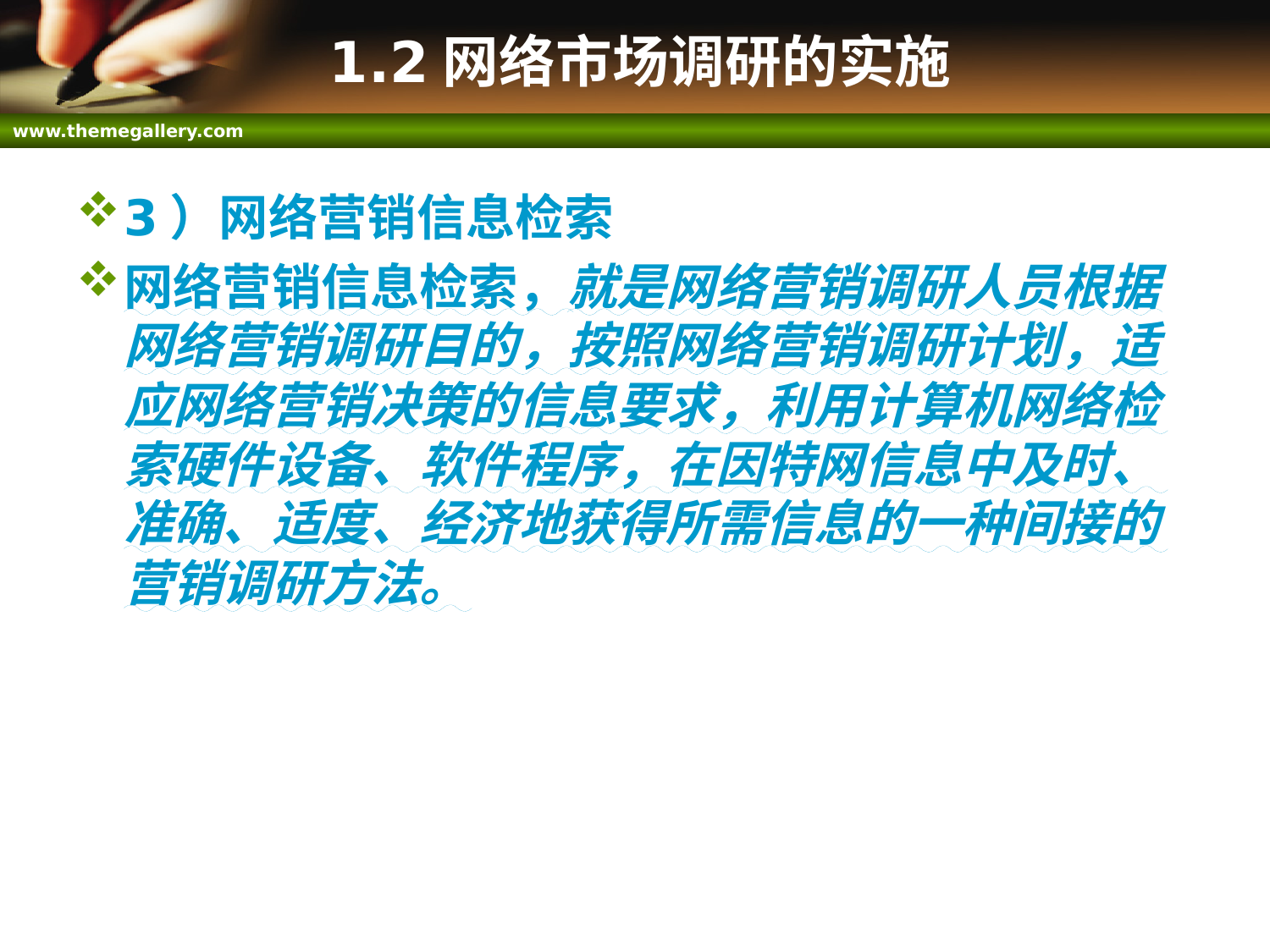

# 1.2网络市场调研的实施
3）网络营销信息检索
网络营销信息检索，就是网络营销调研人员根据网络营销调研目的，按照网络营销调研计划，适应网络营销决策的信息要求，利用计算机网络检索硬件设备、软件程序，在因特网信息中及时、准确、适度、经济地获得所需信息的一种间接的营销调研方法。